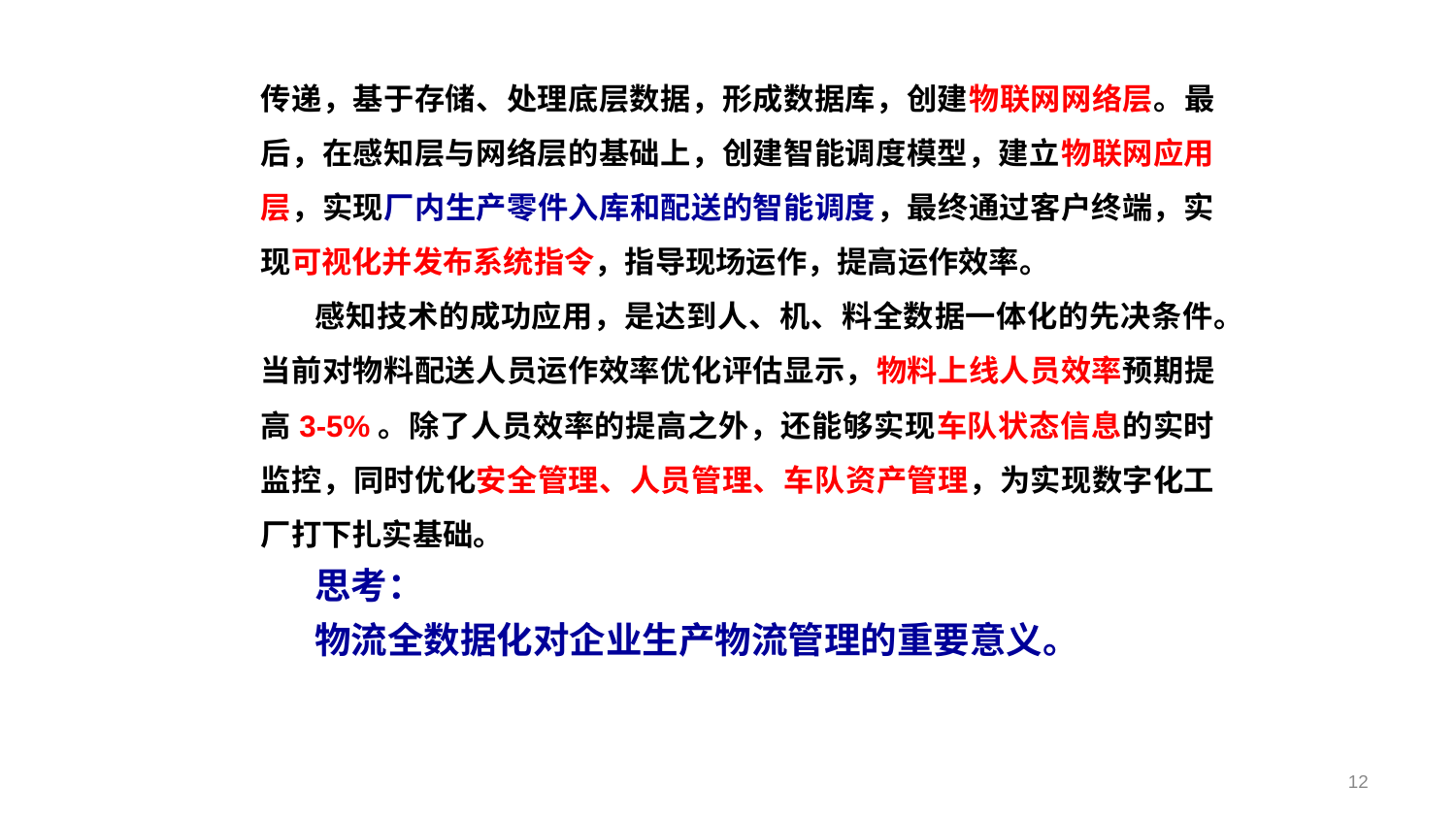

传递，基于存储、处理底层数据，形成数据库，创建物联网网络层。最后，在感知层与网络层的基础上，创建智能调度模型，建立物联网应用层，实现厂内生产零件入库和配送的智能调度，最终通过客户终端，实现可视化并发布系统指令，指导现场运作，提高运作效率。
感知技术的成功应用，是达到人、机、料全数据一体化的先决条件。当前对物料配送人员运作效率优化评估显示，物料上线人员效率预期提高3-5%。除了人员效率的提高之外，还能够实现车队状态信息的实时监控，同时优化安全管理、人员管理、车队资产管理，为实现数字化工厂打下扎实基础。
思考：
物流全数据化对企业生产物流管理的重要意义。

12